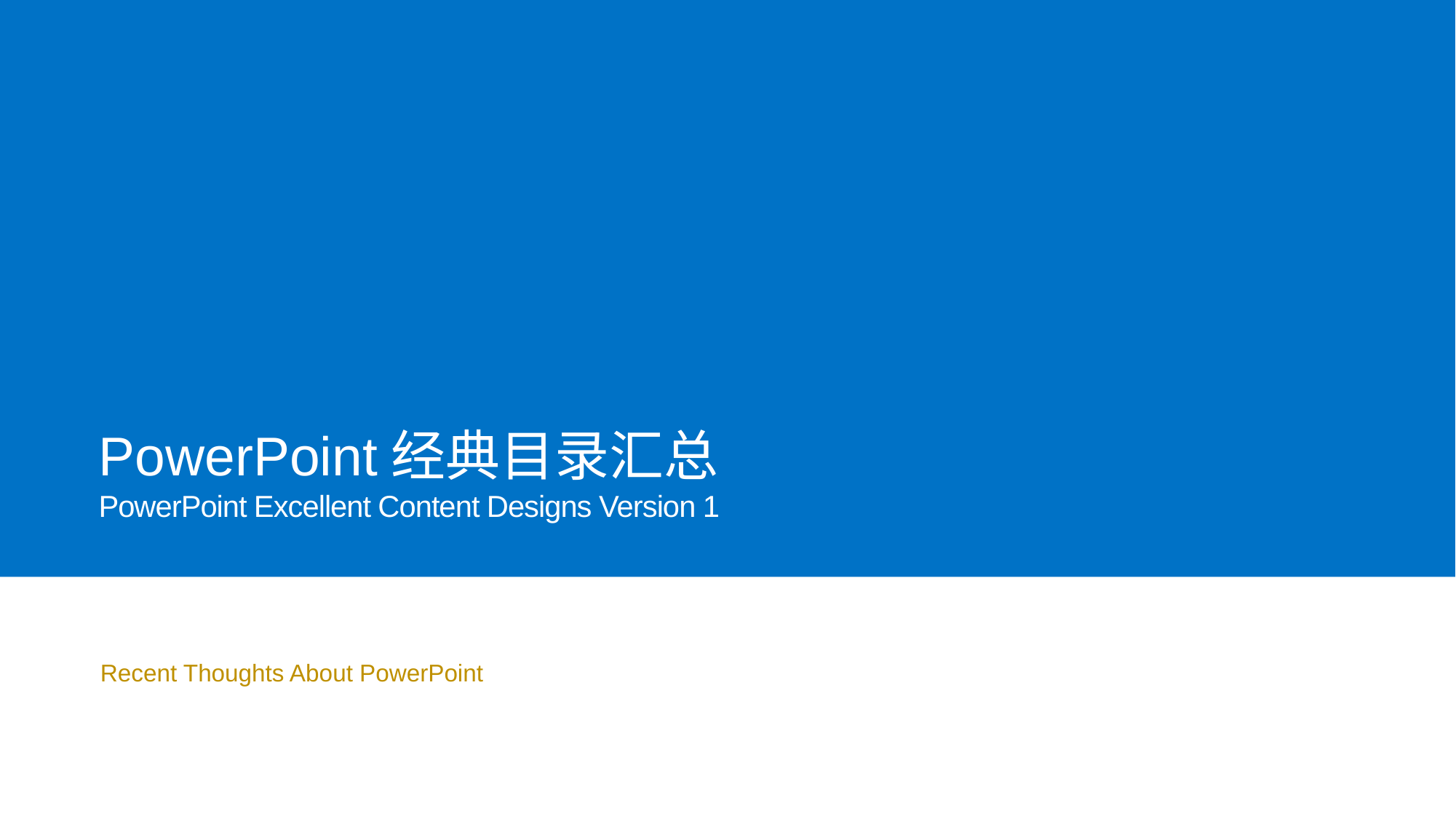

PowerPoint经典目录汇总
PowerPoint Excellent Content Designs Version 1
Recent Thoughts About PowerPoint